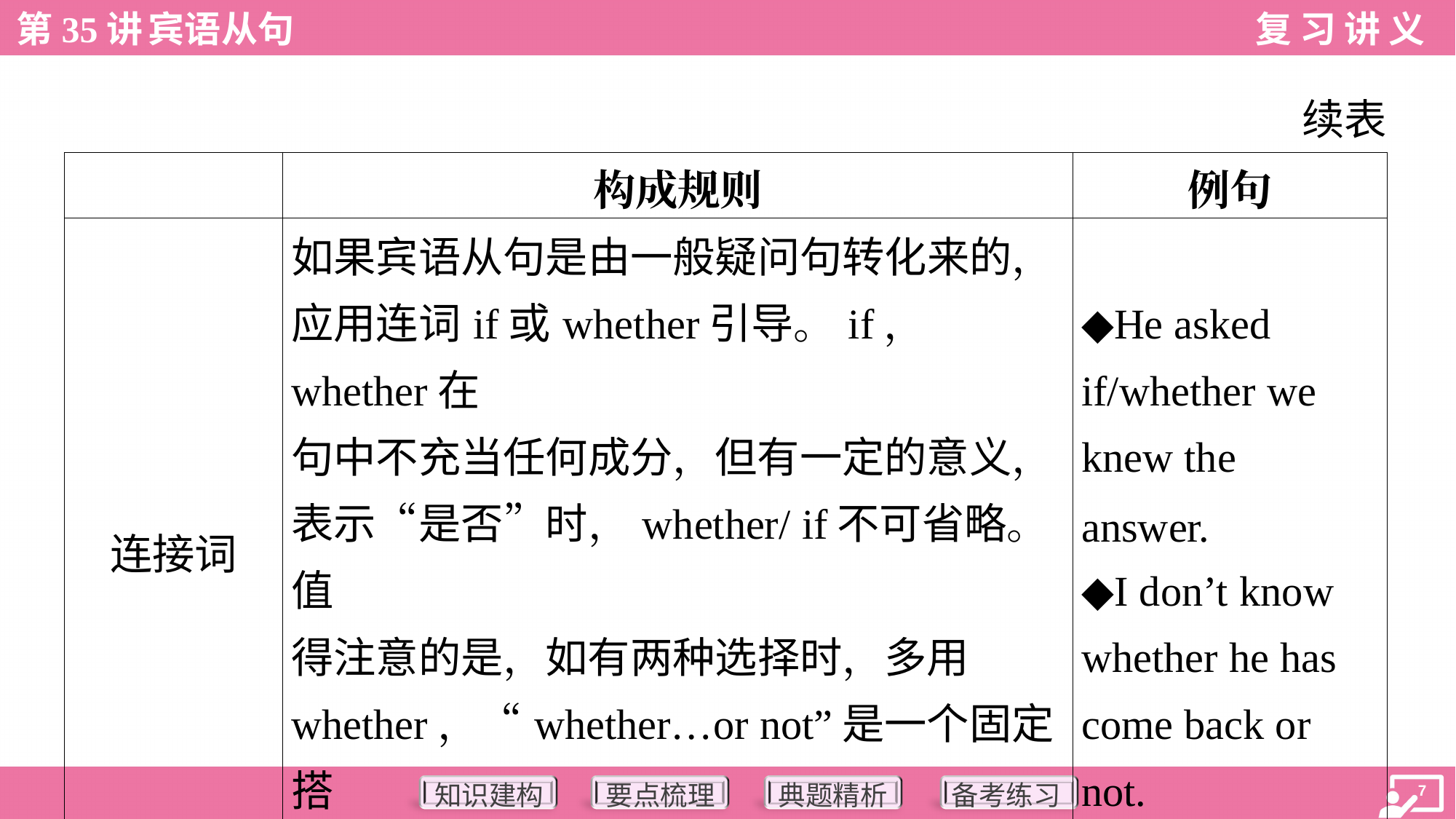

续表
|  | 构成规则 | 例句 |
| --- | --- | --- |
| 连接词 | 如果宾语从句是由一般疑问句转化来的， 应用连词if或whether引导。if， whether在 句中不充当任何成分，但有一定的意义， 表示“是否”时，whether/ if不可省略。值 得注意的是，如有两种选择时，多用 whether，“whether…or not”是一个固定搭 配，此处的whether不能用if代替 | ◆He asked if/whether we knew the answer. ◆I don’t know whether he has come back or not. |